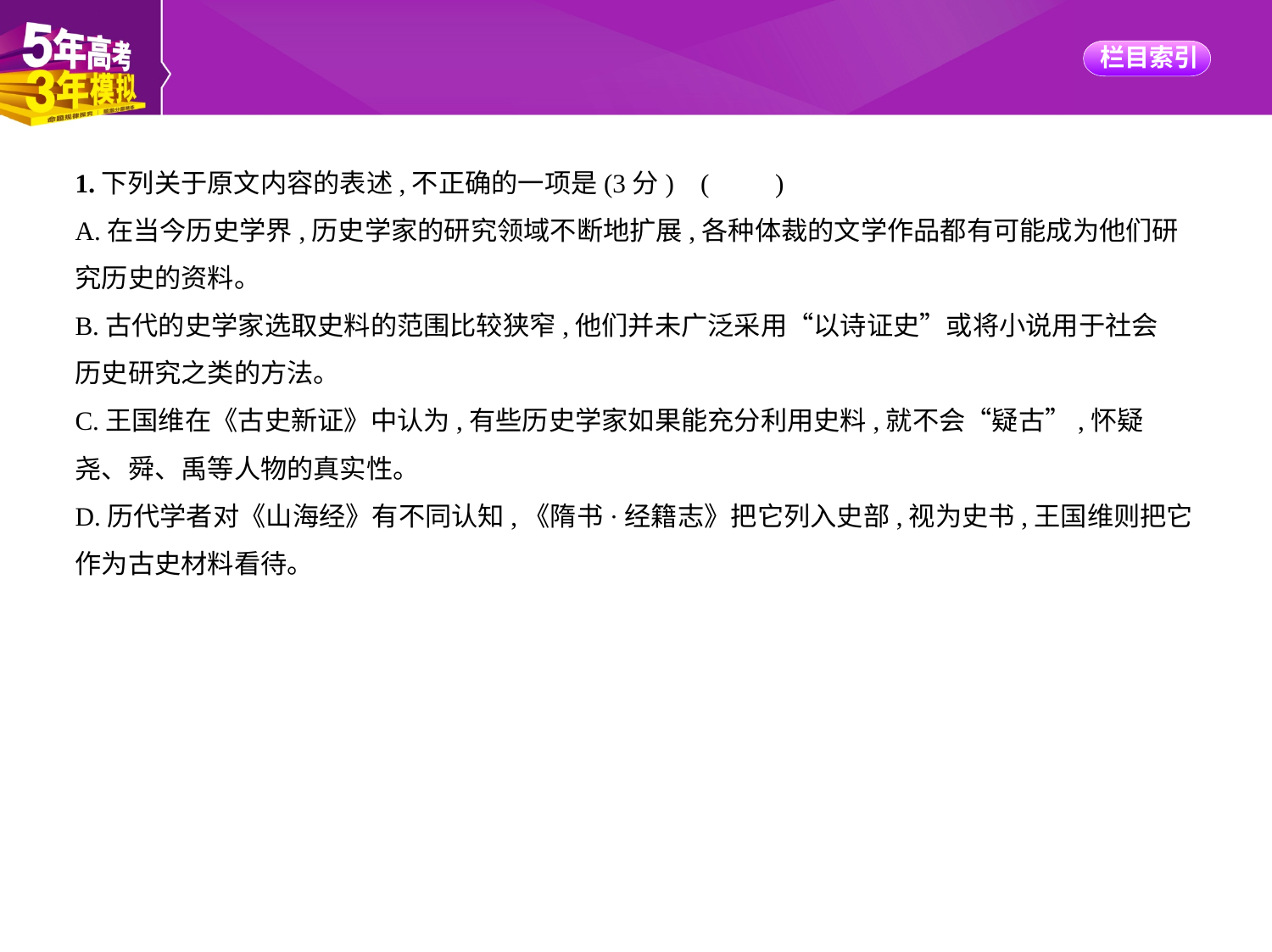

1.下列关于原文内容的表述,不正确的一项是(3分) (　　)
A.在当今历史学界,历史学家的研究领域不断地扩展,各种体裁的文学作品都有可能成为他们研
究历史的资料。
B.古代的史学家选取史料的范围比较狭窄,他们并未广泛采用“以诗证史”或将小说用于社会
历史研究之类的方法。
C.王国维在《古史新证》中认为,有些历史学家如果能充分利用史料,就不会“疑古”,怀疑
尧、舜、禹等人物的真实性。
D.历代学者对《山海经》有不同认知,《隋书·经籍志》把它列入史部,视为史书,王国维则把它
作为古史材料看待。